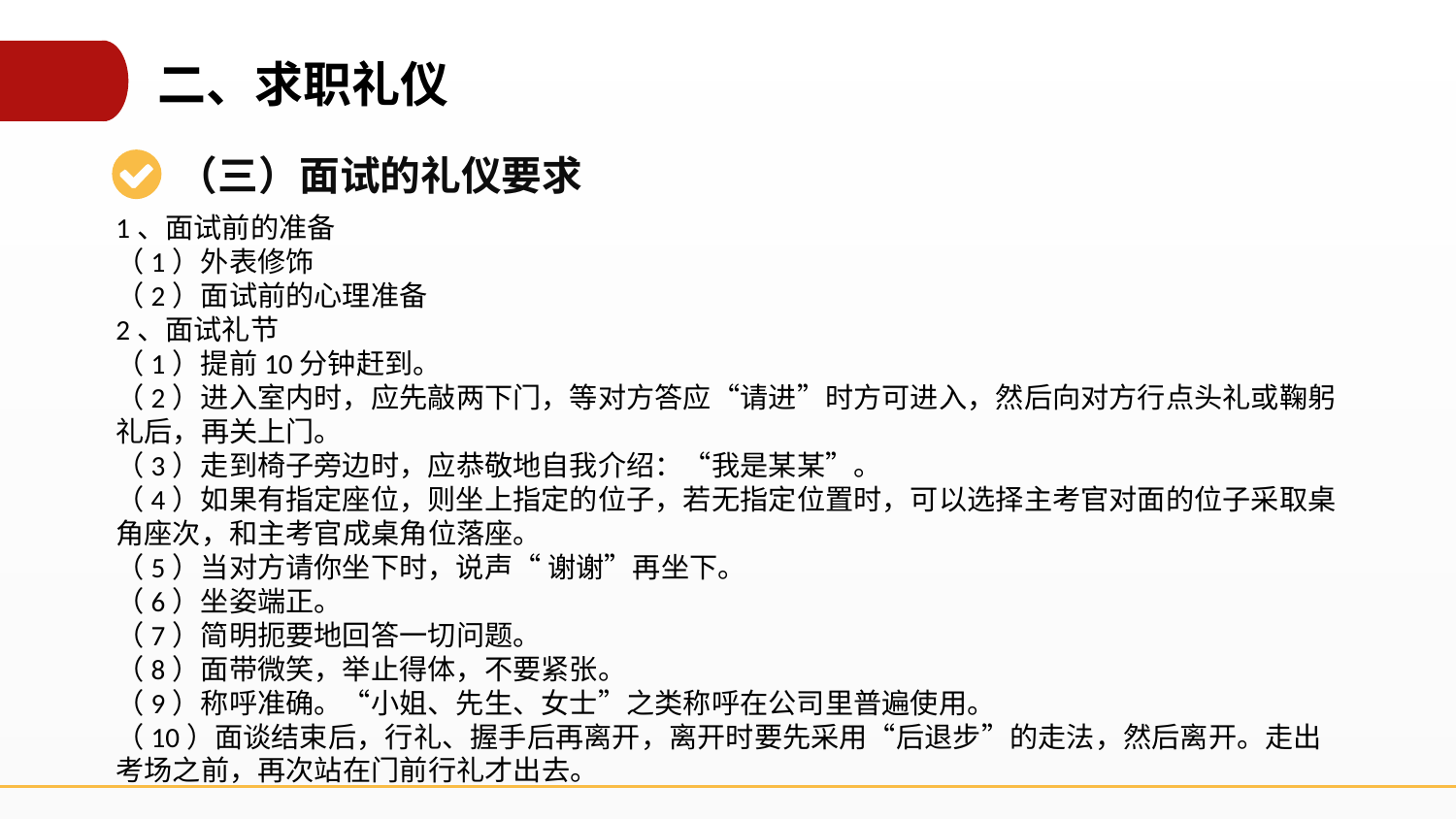

二、求职礼仪

（三）面试的礼仪要求
1、面试前的准备
（1）外表修饰
（2）面试前的心理准备
2、面试礼节
（1）提前10分钟赶到。
（2）进入室内时，应先敲两下门，等对方答应“请进”时方可进入，然后向对方行点头礼或鞠躬礼后，再关上门。
（3）走到椅子旁边时，应恭敬地自我介绍：“我是某某”。
（4）如果有指定座位，则坐上指定的位子，若无指定位置时，可以选择主考官对面的位子采取桌角座次，和主考官成桌角位落座。
（5）当对方请你坐下时，说声“ 谢谢”再坐下。
（6）坐姿端正。
（7）简明扼要地回答一切问题。
（8）面带微笑，举止得体，不要紧张。
（9）称呼准确。“小姐、先生、女士”之类称呼在公司里普遍使用。
（10）面谈结束后，行礼、握手后再离开，离开时要先采用“后退步”的走法，然后离开。走出考场之前，再次站在门前行礼才出去。